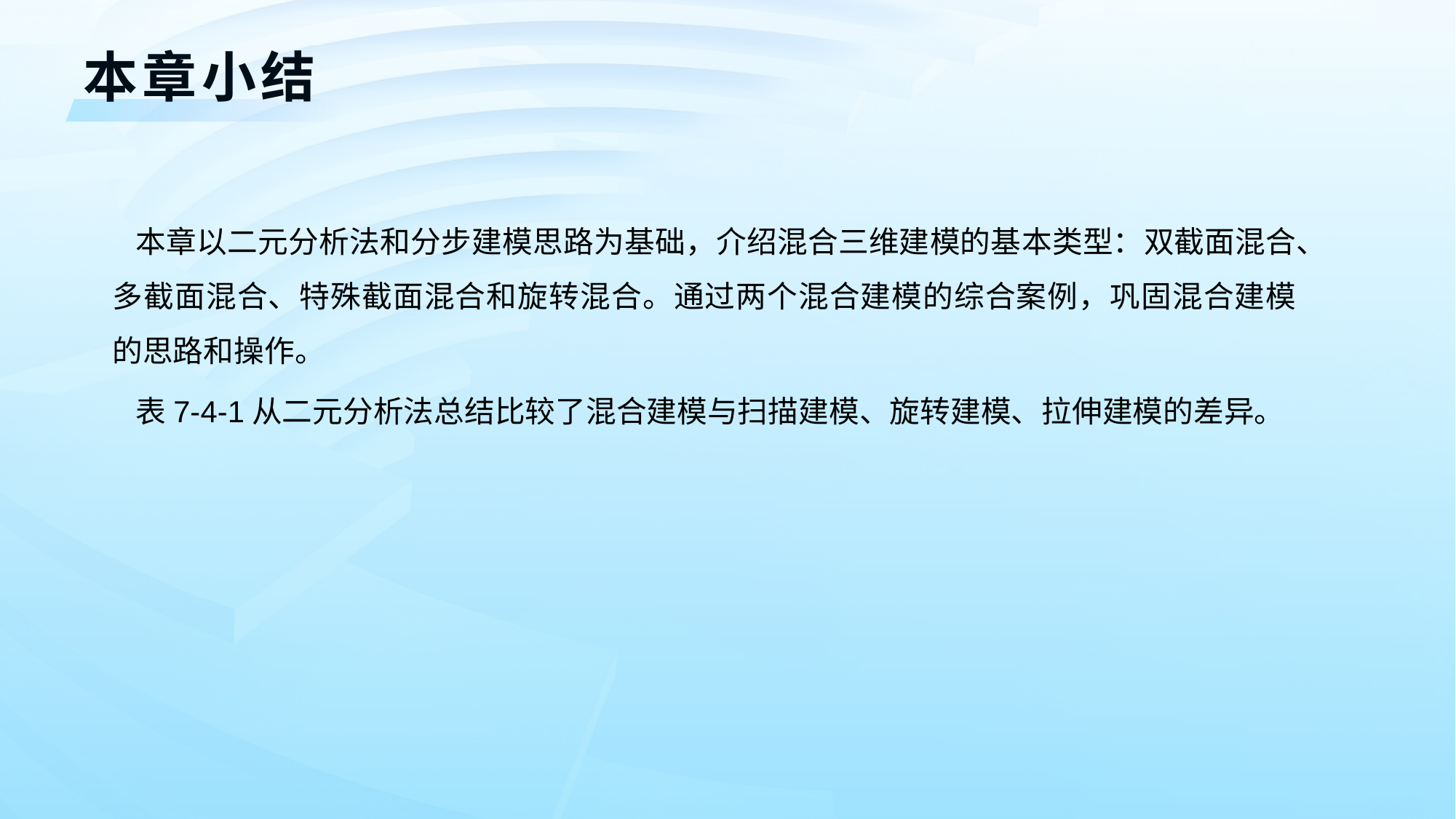

本章小结
本章以二元分析法和分步建模思路为基础，介绍混合三维建模的基本类型：双截面混合、多截面混合、特殊截面混合和旋转混合。通过两个混合建模的综合案例，巩固混合建模的思路和操作。
表7-4-1从二元分析法总结比较了混合建模与扫描建模、旋转建模、拉伸建模的差异。